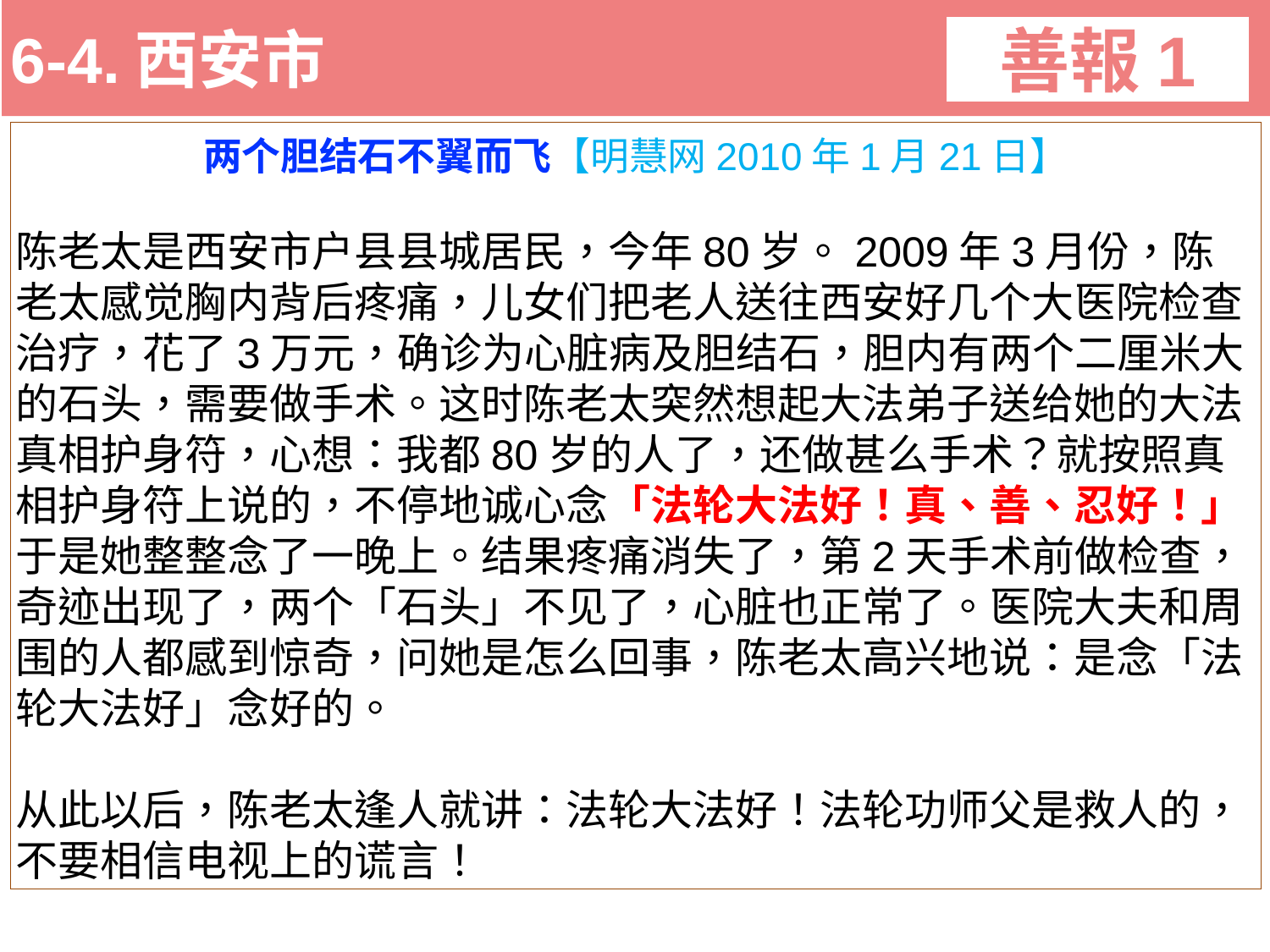

6-4.西安市
善報1
11-3. XX市官員惡報實例
两个胆结石不翼而飞【明慧网2010年1月21日】
陈老太是西安市户县县城居民，今年80岁。2009年3月份，陈老太感觉胸内背后疼痛，儿女们把老人送往西安好几个大医院检查治疗，花了3万元，确诊为心脏病及胆结石，胆内有两个二厘米大的石头，需要做手术。这时陈老太突然想起大法弟子送给她的大法真相护身符，心想：我都80岁的人了，还做甚么手术？就按照真相护身符上说的，不停地诚心念「法轮大法好！真、善、忍好！」于是她整整念了一晚上。结果疼痛消失了，第2天手术前做检查，奇迹出现了，两个「石头」不见了，心脏也正常了。医院大夫和周围的人都感到惊奇，问她是怎么回事，陈老太高兴地说：是念「法轮大法好」念好的。

从此以后，陈老太逢人就讲：法轮大法好！法轮功师父是救人的，不要相信电视上的谎言！